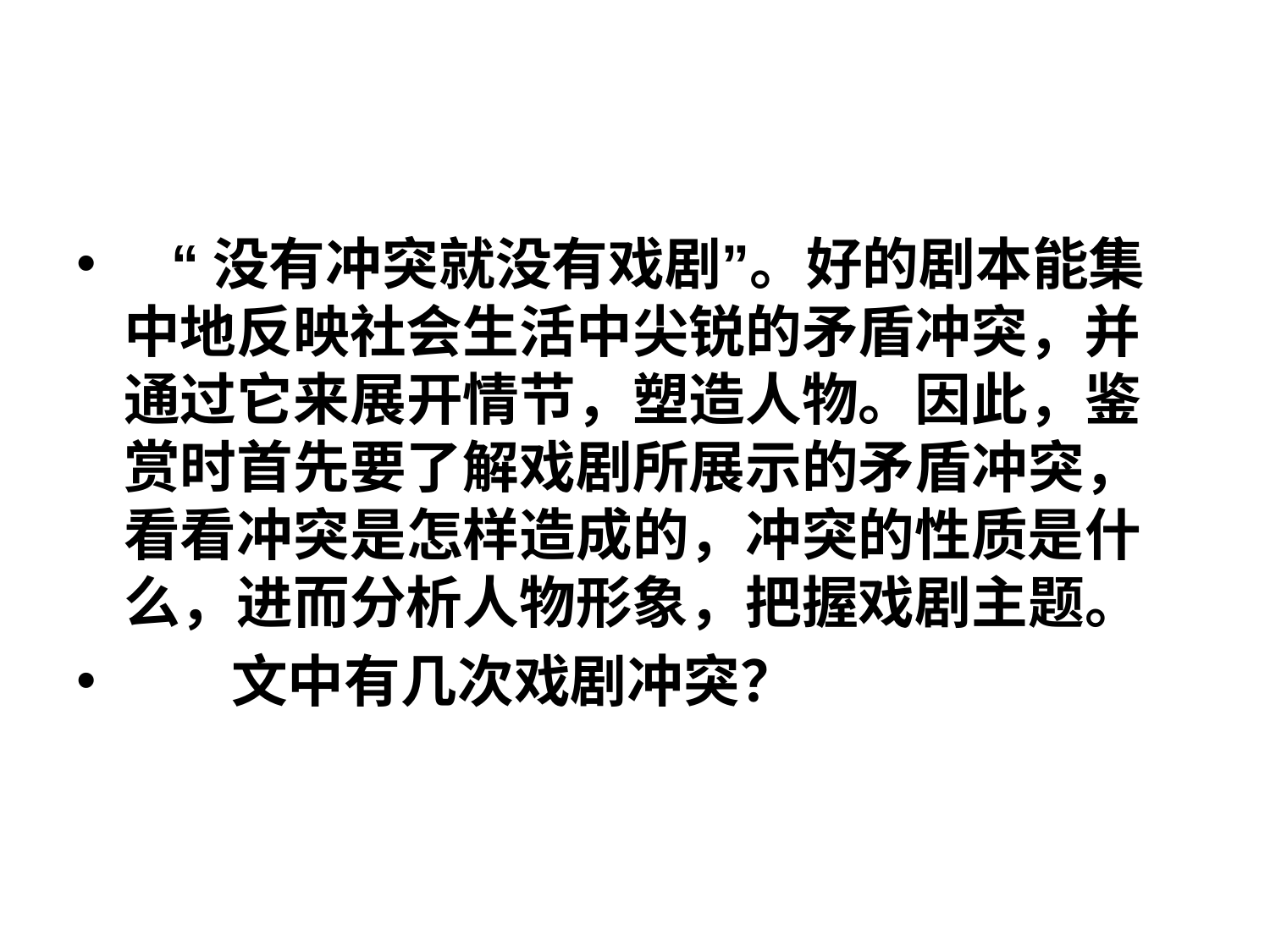

#
   “没有冲突就没有戏剧”。好的剧本能集中地反映社会生活中尖锐的矛盾冲突，并通过它来展开情节，塑造人物。因此，鉴赏时首先要了解戏剧所展示的矛盾冲突，看看冲突是怎样造成的，冲突的性质是什么，进而分析人物形象，把握戏剧主题。
      文中有几次戏剧冲突？